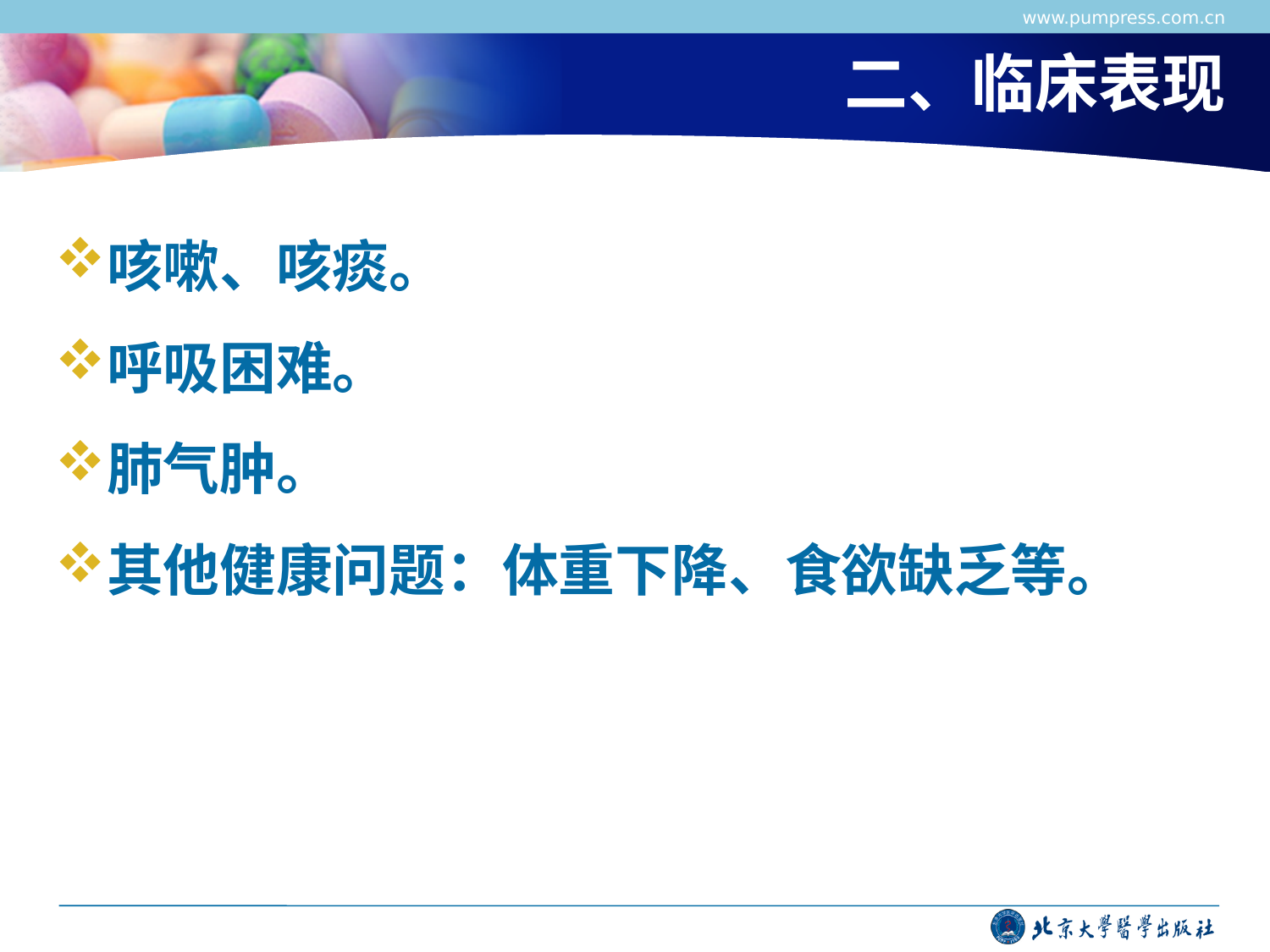

www.pumpress.com.cn
# 二、临床表现
咳嗽、咳痰。
呼吸困难。
肺气肿。
其他健康问题：体重下降、食欲缺乏等。